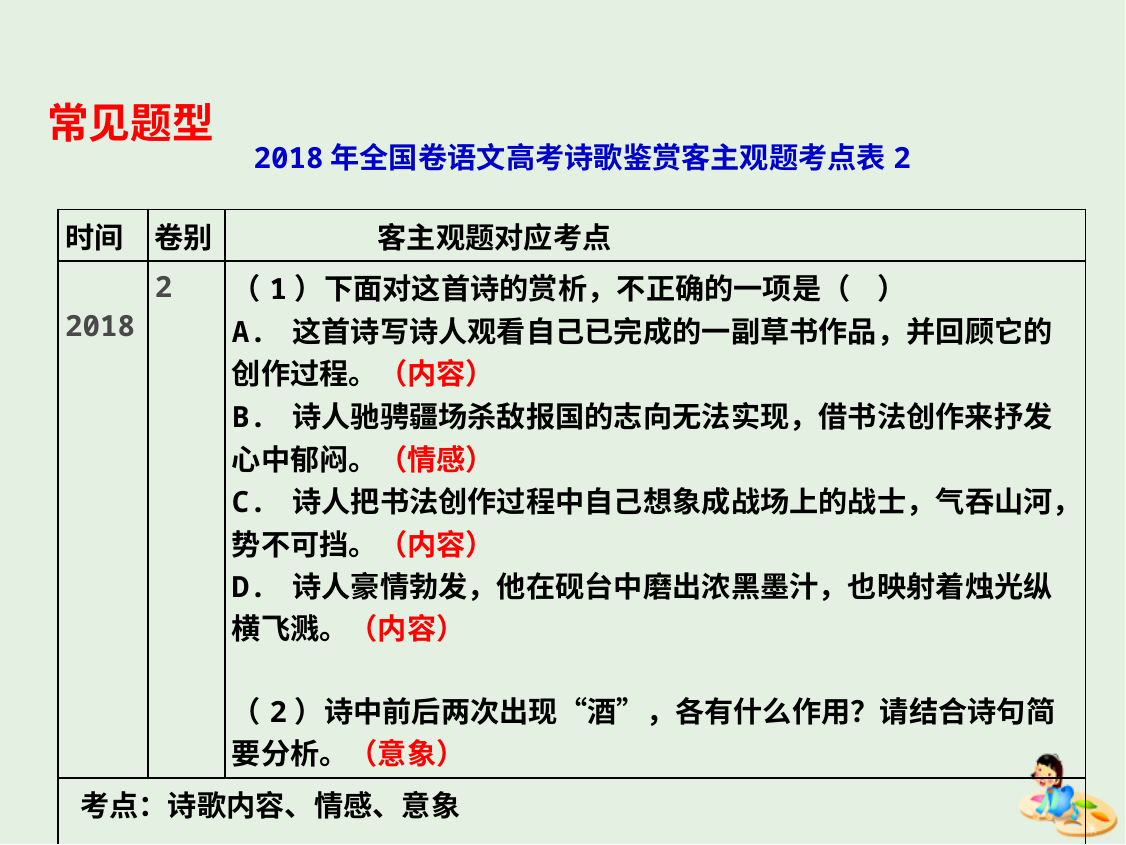

常见题型
2018年全国卷语文高考诗歌鉴赏客主观题考点表2
| 时间 | 卷别 | 客主观题对应考点 |
| --- | --- | --- |
| 2018 | 2 | （1）下面对这首诗的赏析，不正确的一项是（ ） A. 这首诗写诗人观看自己已完成的一副草书作品，并回顾它的创作过程。（内容） B. 诗人驰骋疆场杀敌报国的志向无法实现，借书法创作来抒发心中郁闷。（情感） C. 诗人把书法创作过程中自己想象成战场上的战士，气吞山河，势不可挡。（内容） D. 诗人豪情勃发，他在砚台中磨出浓黑墨汁，也映射着烛光纵横飞溅。（内容） （2）诗中前后两次出现“酒”，各有什么作用？请结合诗句简要分析。（意象） |
| 考点：诗歌内容、情感、意象 |  |  |